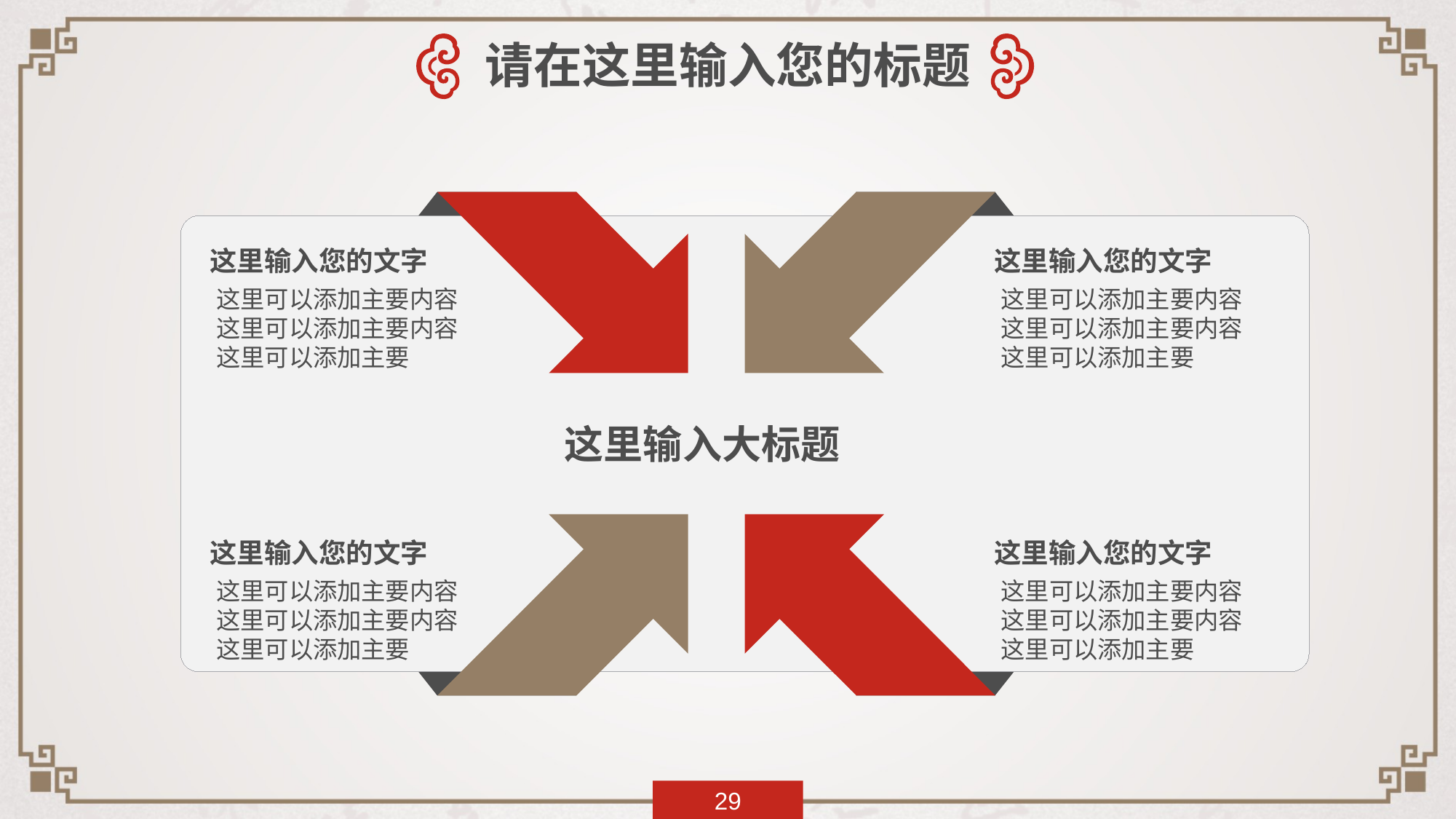

请在这里输入您的标题

这里输入您的文字
这里输入您的文字
这里可以添加主要内容这里可以添加主要内容这里可以添加主要
这里可以添加主要内容这里可以添加主要内容这里可以添加主要
这里输入大标题

这里输入您的文字
这里输入您的文字
这里可以添加主要内容这里可以添加主要内容这里可以添加主要
这里可以添加主要内容这里可以添加主要内容这里可以添加主要